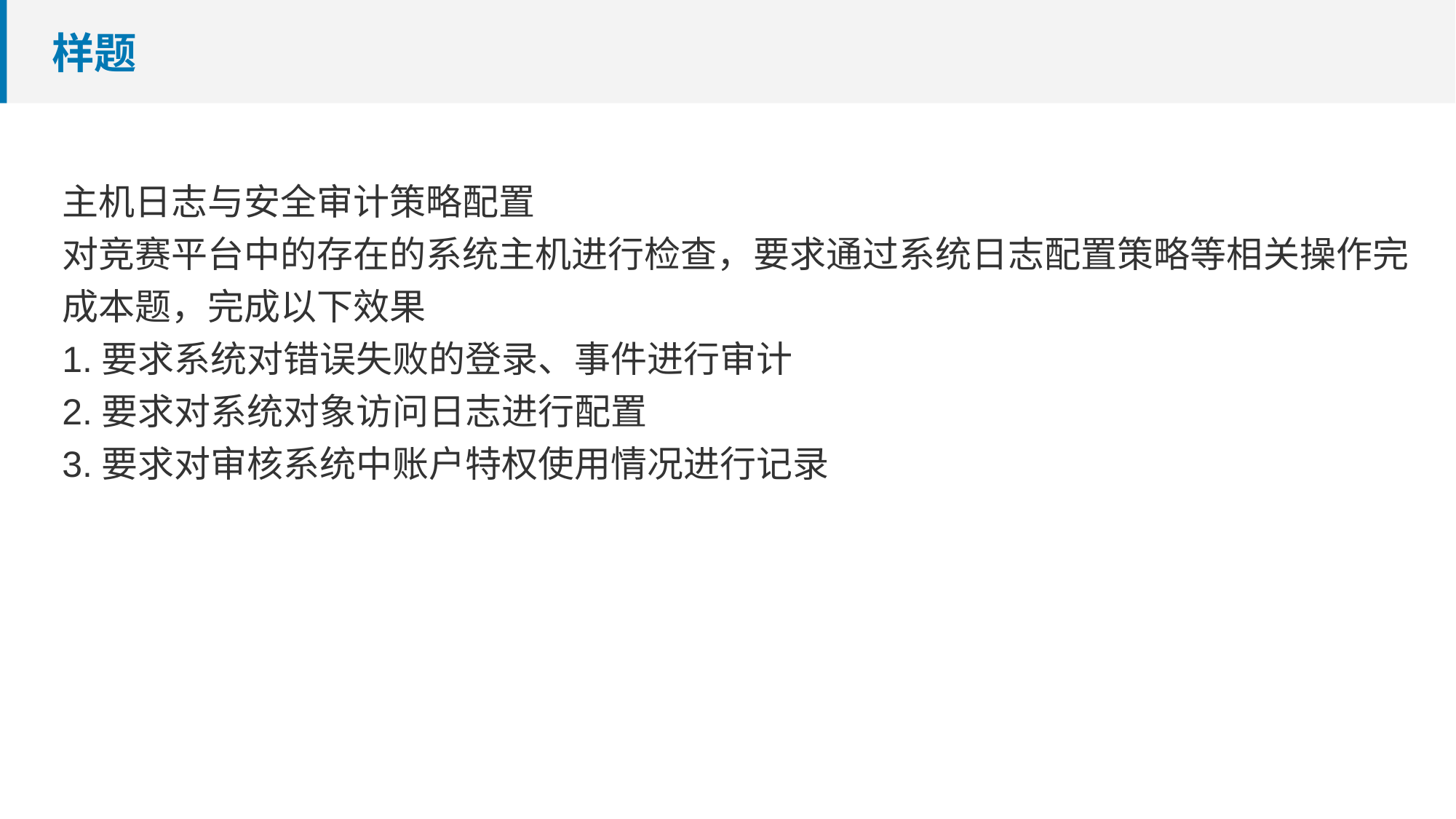

# 样题
主机日志与安全审计策略配置
对竞赛平台中的存在的系统主机进行检查，要求通过系统日志配置策略等相关操作完成本题，完成以下效果
1.要求系统对错误失败的登录、事件进行审计
2.要求对系统对象访问日志进行配置
3.要求对审核系统中账户特权使用情况进行记录